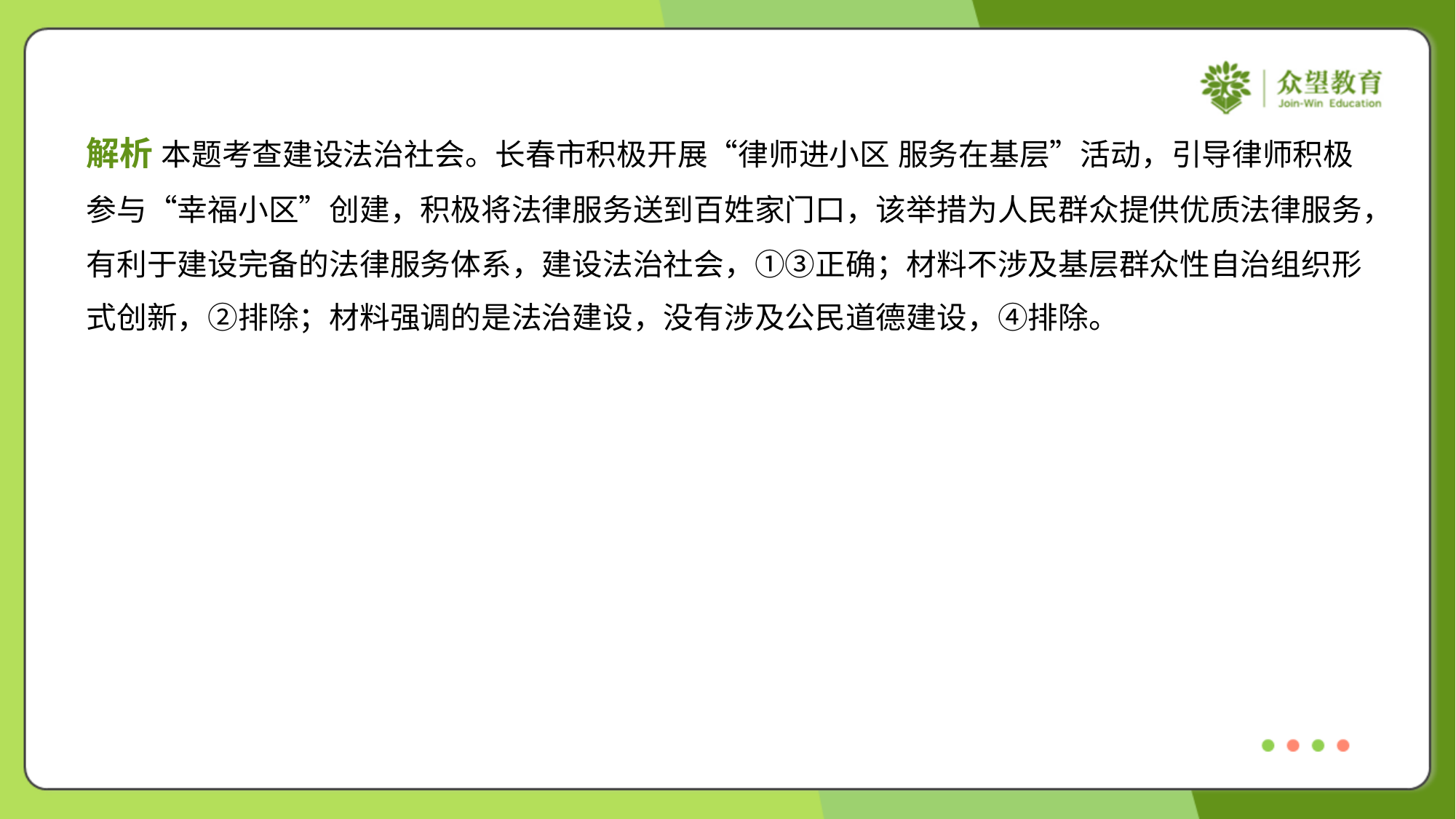

解析 本题考查建设法治社会。长春市积极开展“律师进小区 服务在基层”活动，引导律师积极
参与“幸福小区”创建，积极将法律服务送到百姓家门口，该举措为人民群众提供优质法律服务，
有利于建设完备的法律服务体系，建设法治社会，①③正确；材料不涉及基层群众性自治组织形
式创新，②排除；材料强调的是法治建设，没有涉及公民道德建设，④排除。